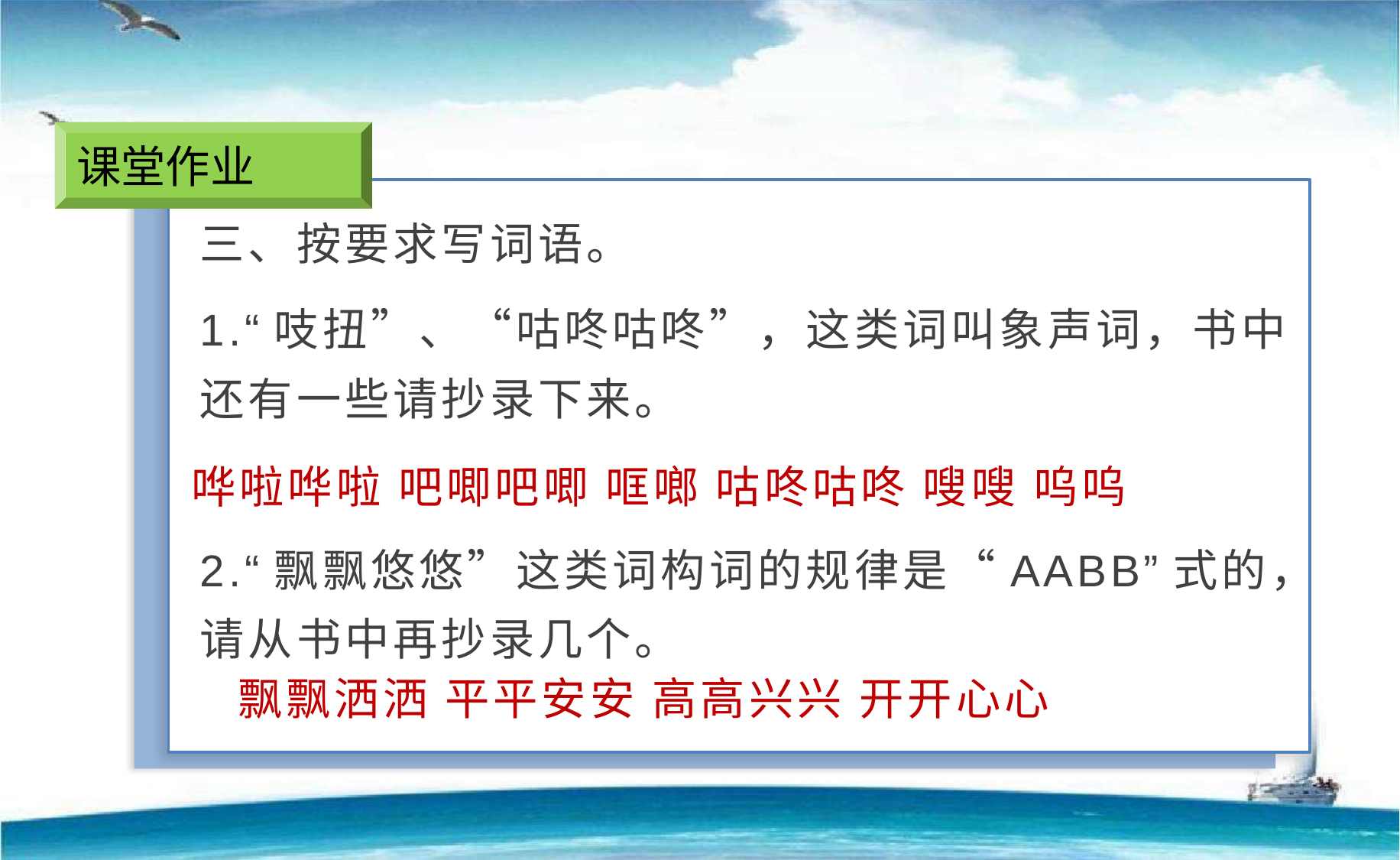

课堂作业

三、按要求写词语。
1.“吱扭”、“咕咚咕咚”，这类词叫象声词，书中还有一些请抄录下来。

2.“飘飘悠悠”这类词构词的规律是“AABB”式的，请从书中再抄录几个。

哗啦哗啦 吧唧吧唧 哐啷 咕咚咕咚 嗖嗖 呜呜
飘飘洒洒 平平安安 高高兴兴 开开心心